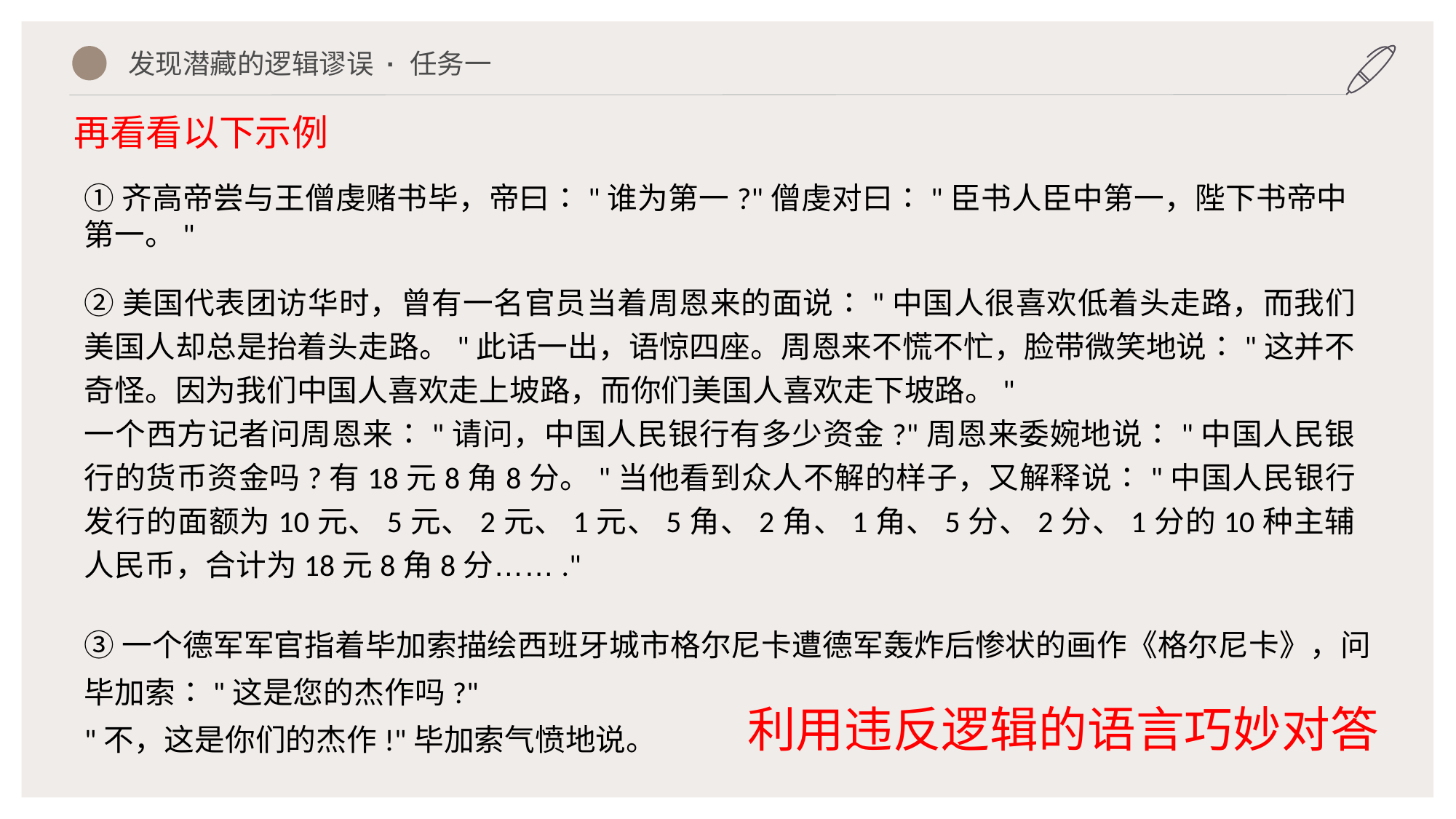

发现潜藏的逻辑谬误 · 任务一

再看看以下示例
①齐高帝尝与王僧虔赌书毕，帝曰∶"谁为第一?"僧虔对曰∶"臣书人臣中第一，陛下书帝中第一。"
②美国代表团访华时，曾有一名官员当着周恩来的面说∶"中国人很喜欢低着头走路，而我们美国人却总是抬着头走路。"此话一出，语惊四座。周恩来不慌不忙，脸带微笑地说∶"这并不奇怪。因为我们中国人喜欢走上坡路，而你们美国人喜欢走下坡路。"
一个西方记者问周恩来∶"请问，中国人民银行有多少资金?"周恩来委婉地说∶"中国人民银行的货币资金吗?有18元8角8分。"当他看到众人不解的样子，又解释说∶"中国人民银行发行的面额为10元、5元、2元、1元、5角、2角、1角、5分、2分、1分的10种主辅人民币，合计为18元8角8分……."
③一个德军军官指着毕加索描绘西班牙城市格尔尼卡遭德军轰炸后惨状的画作《格尔尼卡》，问毕加索∶"这是您的杰作吗?"
"不，这是你们的杰作!"毕加索气愤地说。
利用违反逻辑的语言巧妙对答